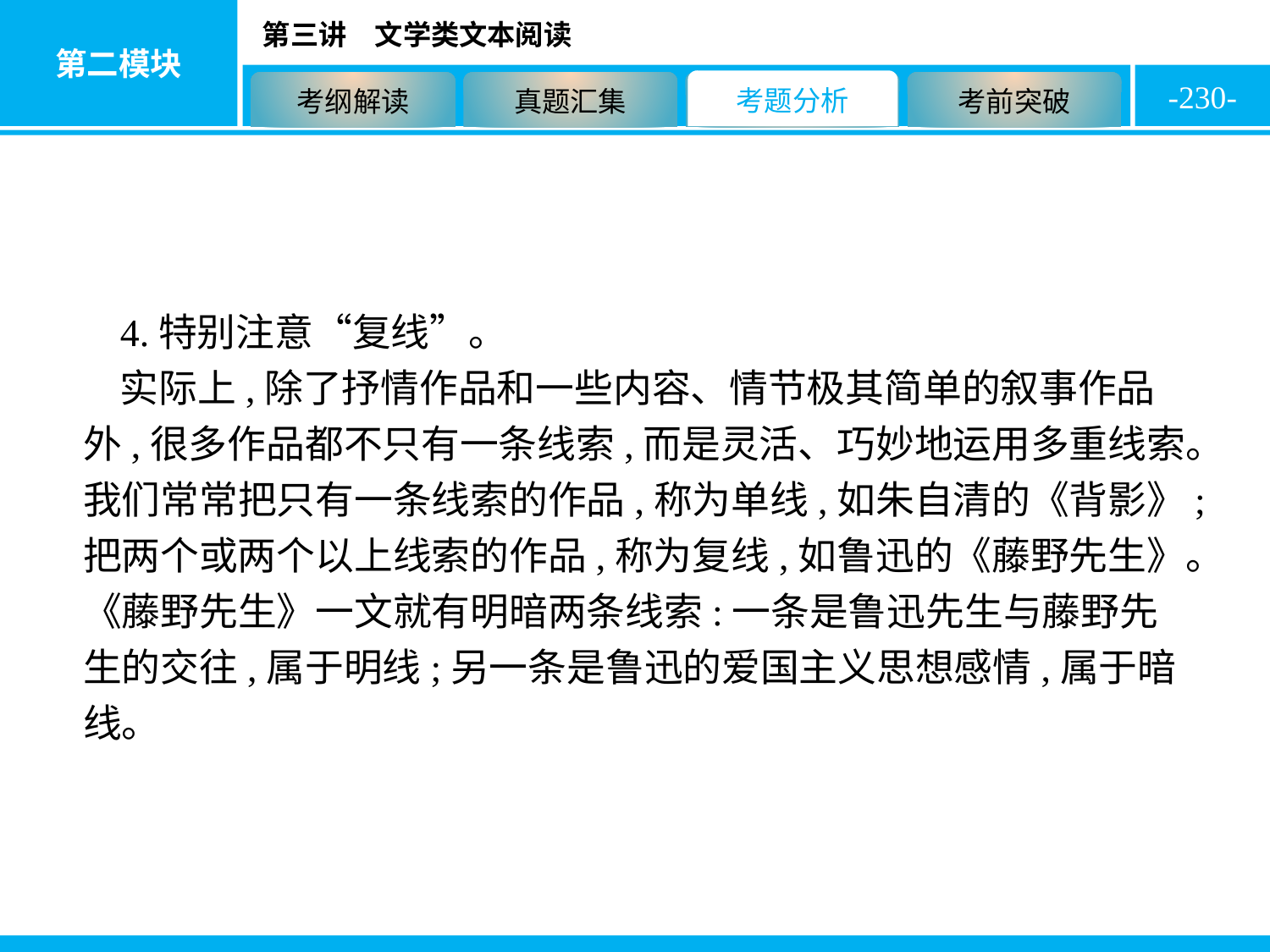

-230-
4.特别注意“复线”。
实际上,除了抒情作品和一些内容、情节极其简单的叙事作品外,很多作品都不只有一条线索,而是灵活、巧妙地运用多重线索。我们常常把只有一条线索的作品,称为单线,如朱自清的《背影》;把两个或两个以上线索的作品,称为复线,如鲁迅的《藤野先生》。《藤野先生》一文就有明暗两条线索:一条是鲁迅先生与藤野先生的交往,属于明线;另一条是鲁迅的爱国主义思想感情,属于暗线。